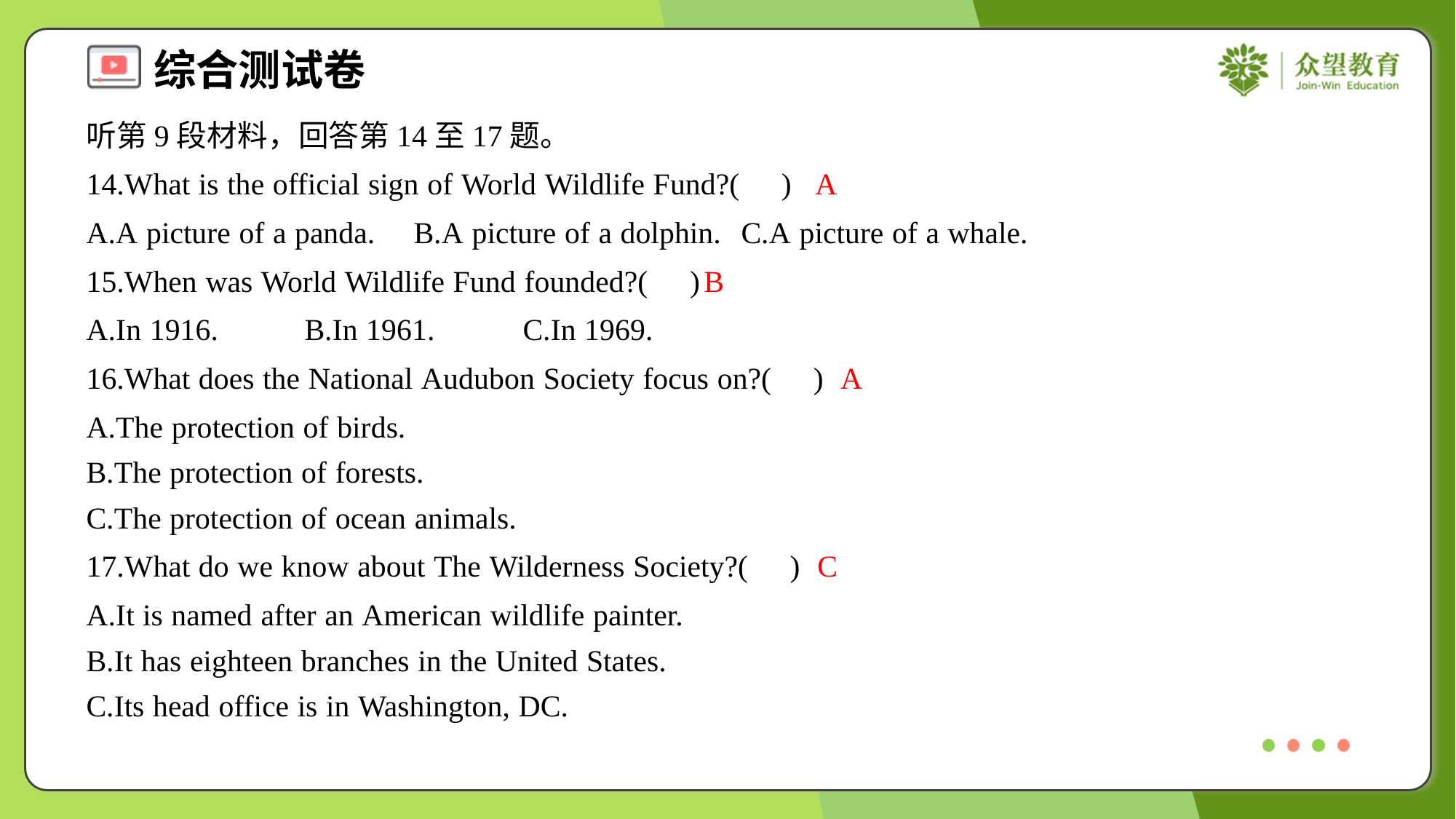

听第9段材料，回答第14至17题。
14.What is the official sign of World Wildlife Fund?(     )
A
A.A picture of a panda.	B.A picture of a dolphin.	C.A picture of a whale.
15.When was World Wildlife Fund founded?(     )
B
A.In 1916.	B.In 1961.	C.In 1969.
16.What does the National Audubon Society focus on?(     )
A
A.The protection of birds.
B.The protection of forests.
C.The protection of ocean animals.
17.What do we know about The Wilderness Society?(     )
C
A.It is named after an American wildlife painter.
B.It has eighteen branches in the United States.
C.Its head office is in Washington, DC.